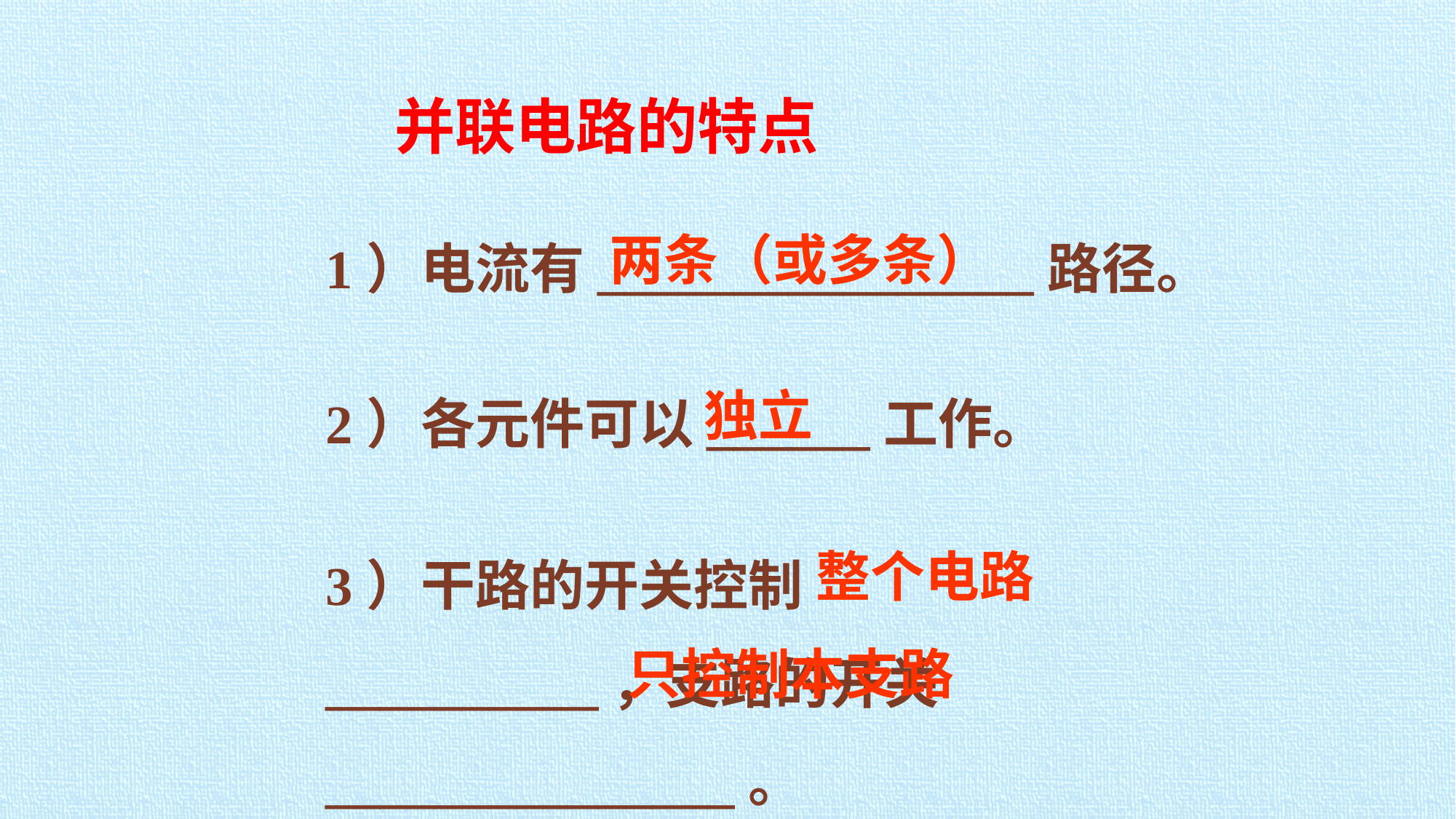

并联电路的特点
两条（或多条）
1）电流有________________路径。

独立
2）各元件可以______工作。
整个电路
3）干路的开关控制__________，支路的开关_______________。
只控制本支路